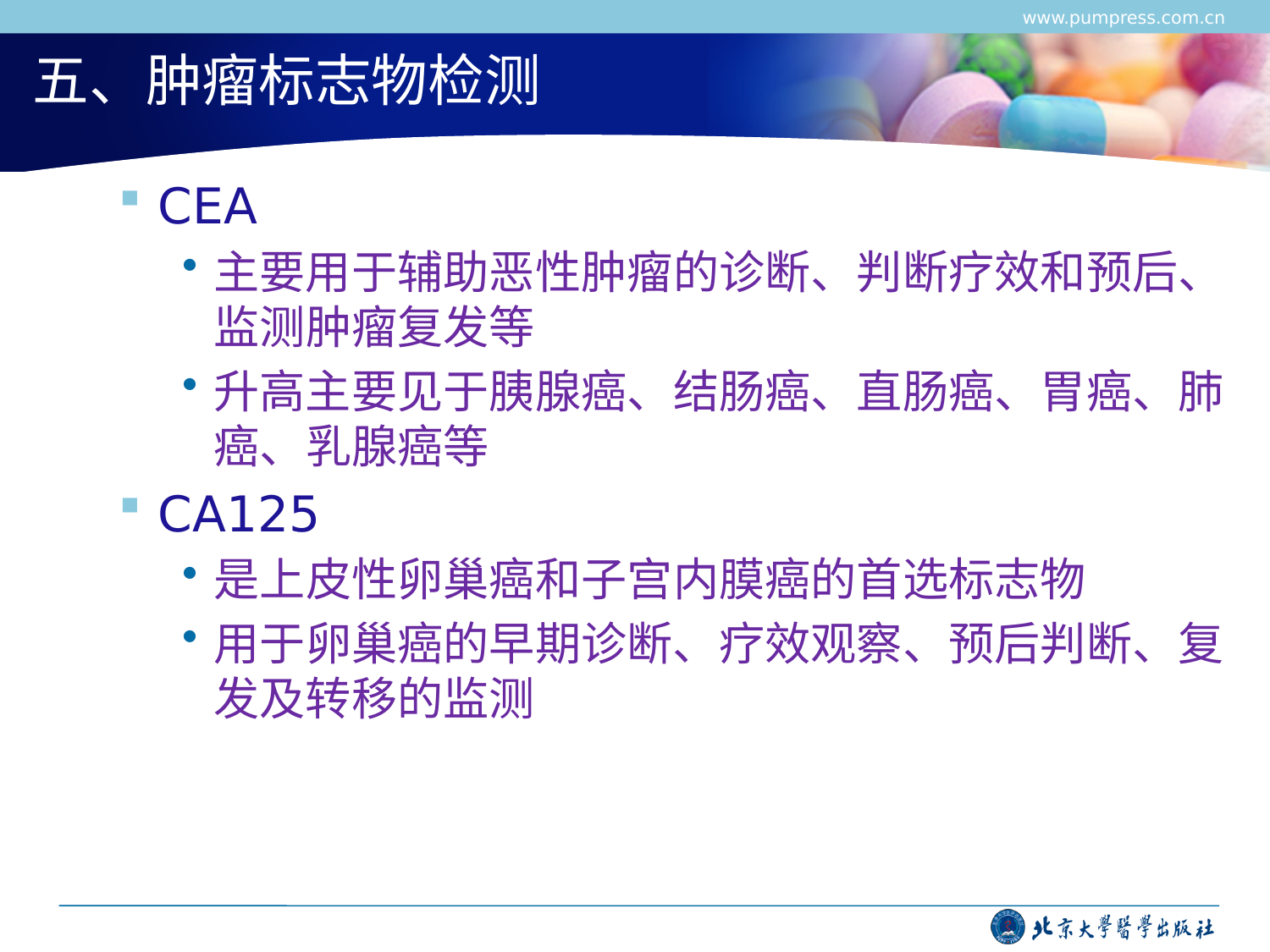

www.pumpress.com.cn
# 五、肿瘤标志物检测
CEA
主要用于辅助恶性肿瘤的诊断、判断疗效和预后、监测肿瘤复发等
升高主要见于胰腺癌、结肠癌、直肠癌、胃癌、肺癌、乳腺癌等
CA125
是上皮性卵巢癌和子宫内膜癌的首选标志物
用于卵巢癌的早期诊断、疗效观察、预后判断、复发及转移的监测